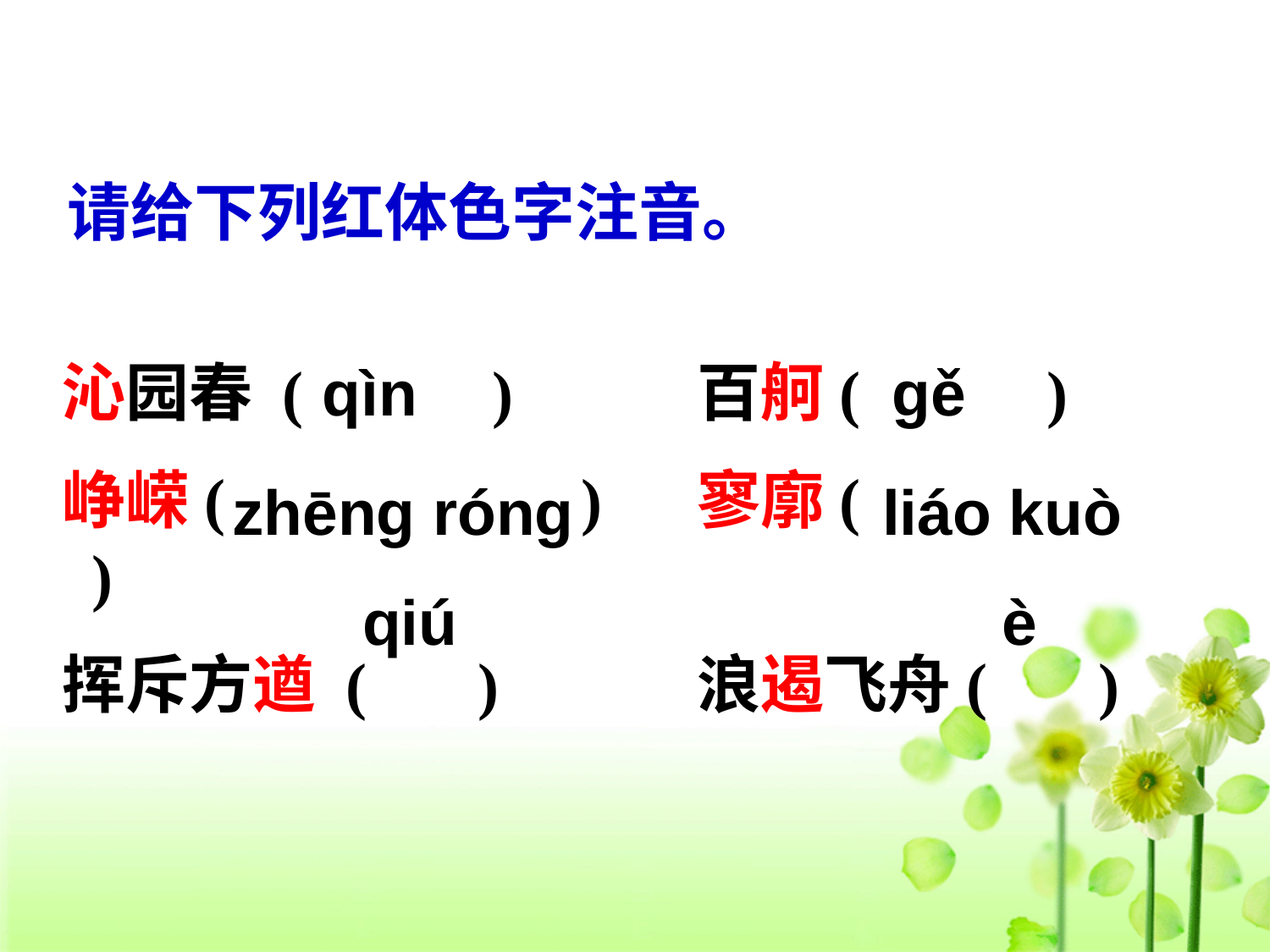

请给下列红体色字注音。
沁园春 (      　)         	百舸(    　  )
峥嵘(  　                )     	寥廓(   　           )
挥斥方遒 (       )    		浪遏飞舟(       )
qìn
gě

zhēng róng
liáo kuò

qiú
è
10